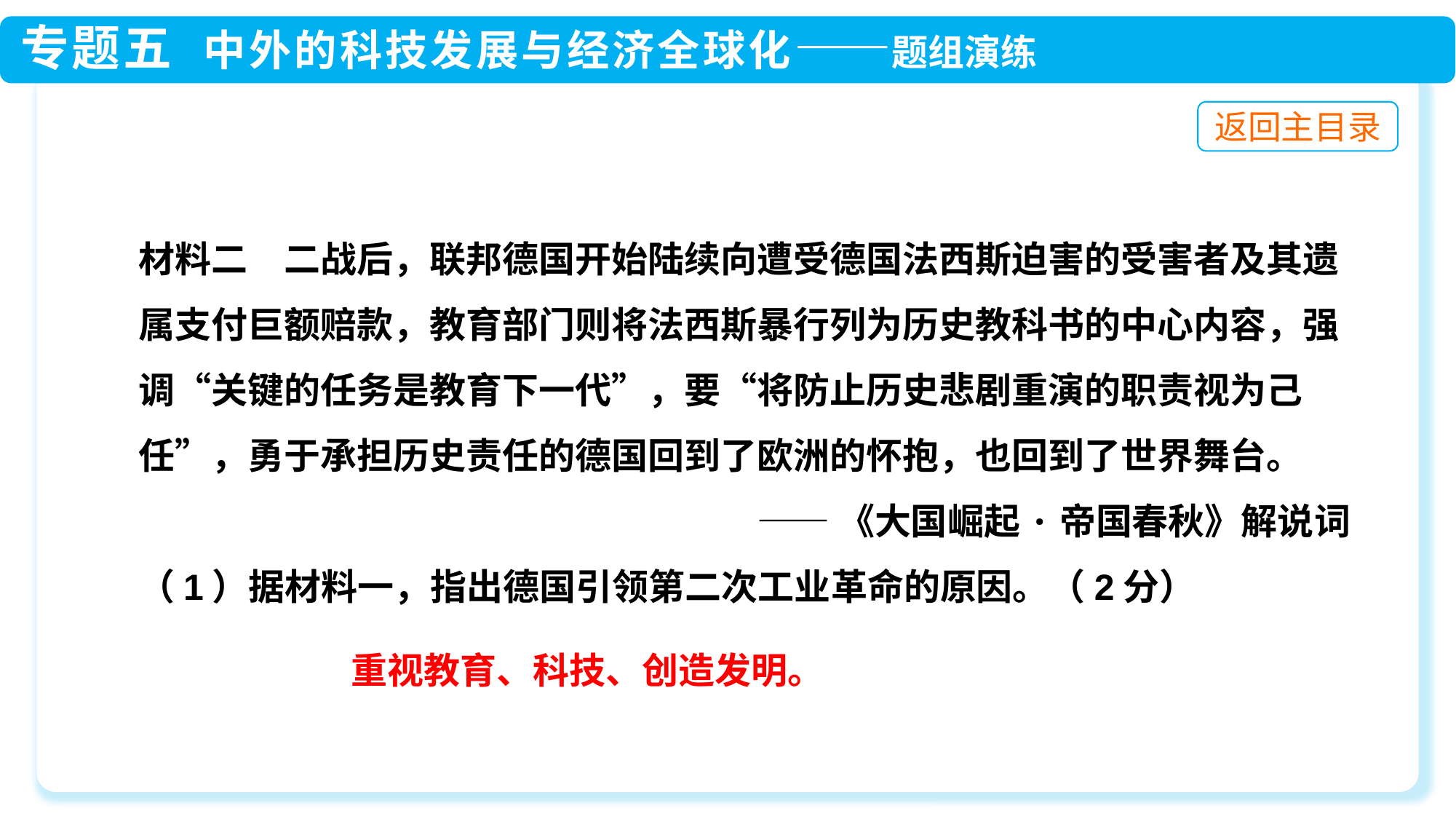

材料二　二战后，联邦德国开始陆续向遭受德国法西斯迫害的受害者及其遗属支付巨额赔款，教育部门则将法西斯暴行列为历史教科书的中心内容，强调“关键的任务是教育下一代”，要“将防止历史悲剧重演的职责视为己任”，勇于承担历史责任的德国回到了欧洲的怀抱，也回到了世界舞台。
——《大国崛起·帝国春秋》解说词
（1）据材料一，指出德国引领第二次工业革命的原因。（2分）
重视教育、科技、创造发明。